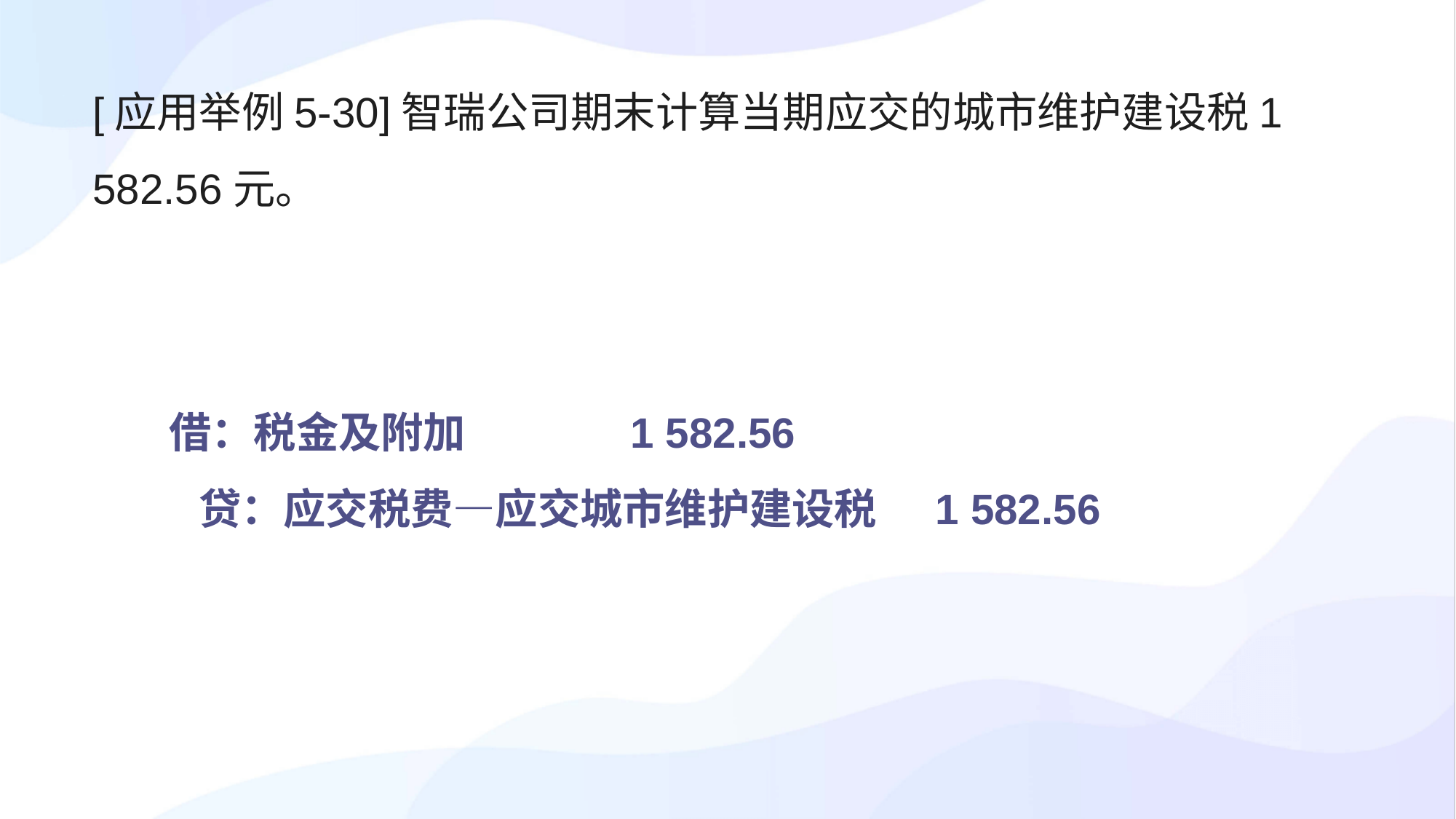

[应用举例5-30]智瑞公司期末计算当期应交的城市维护建设税1 582.56元。
借：税金及附加                1 582.56
  贷：应交税费—应交城市维护建设税     1 582.56